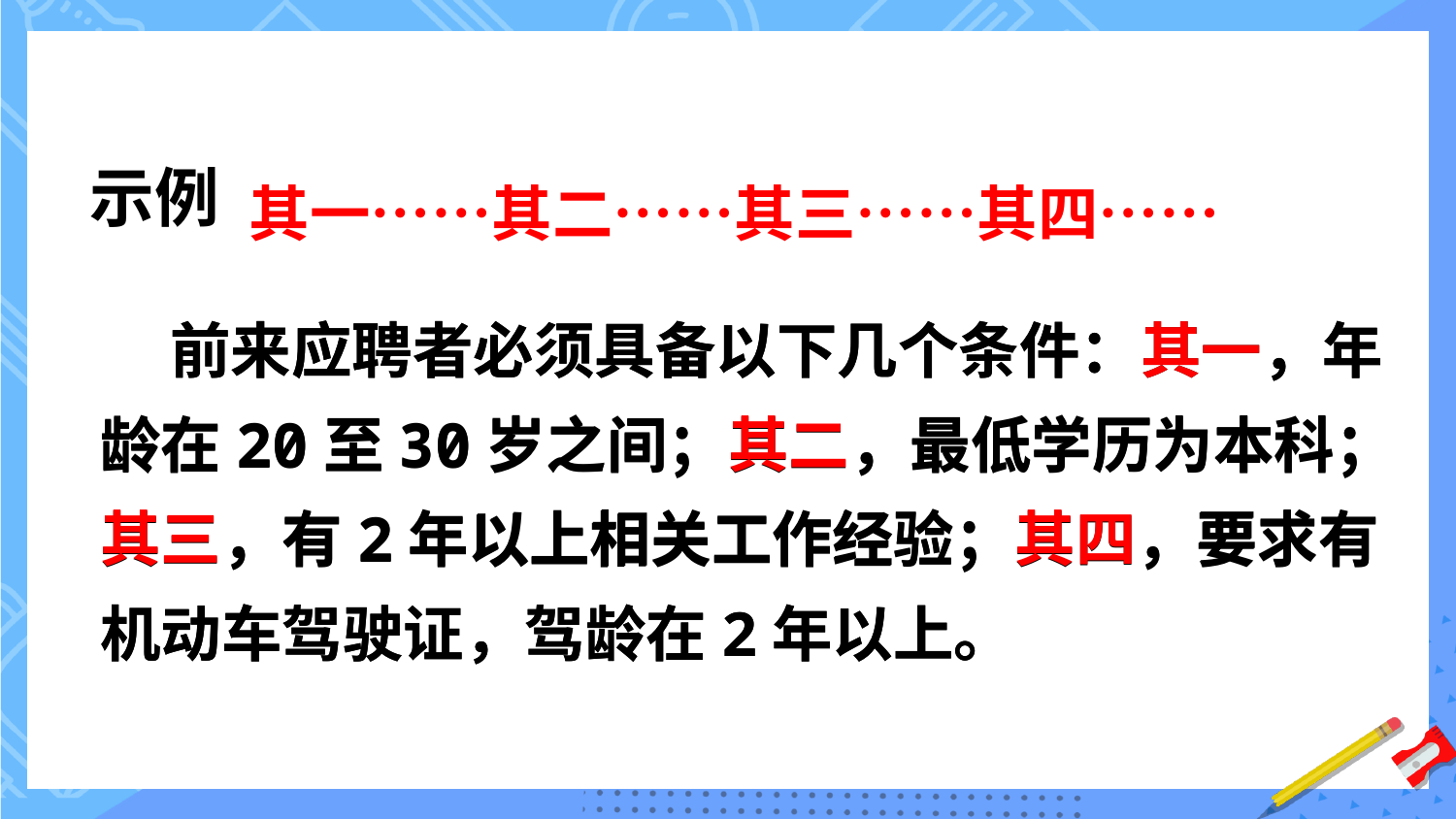

其一……其二……其三……其四……
示例
    前来应聘者必须具备以下几个条件：其一，年龄在20至30岁之间；其二，最低学历为本科；其三，有2年以上相关工作经验；其四，要求有机动车驾驶证，驾龄在2年以上。
    前来应聘者必须具备以下几个条件：其一，年龄在20至30岁之间；其二，最低学历为本科；其三，有2年以上相关工作经验；其四，要求有机动车驾驶证，驾龄在2年以上。